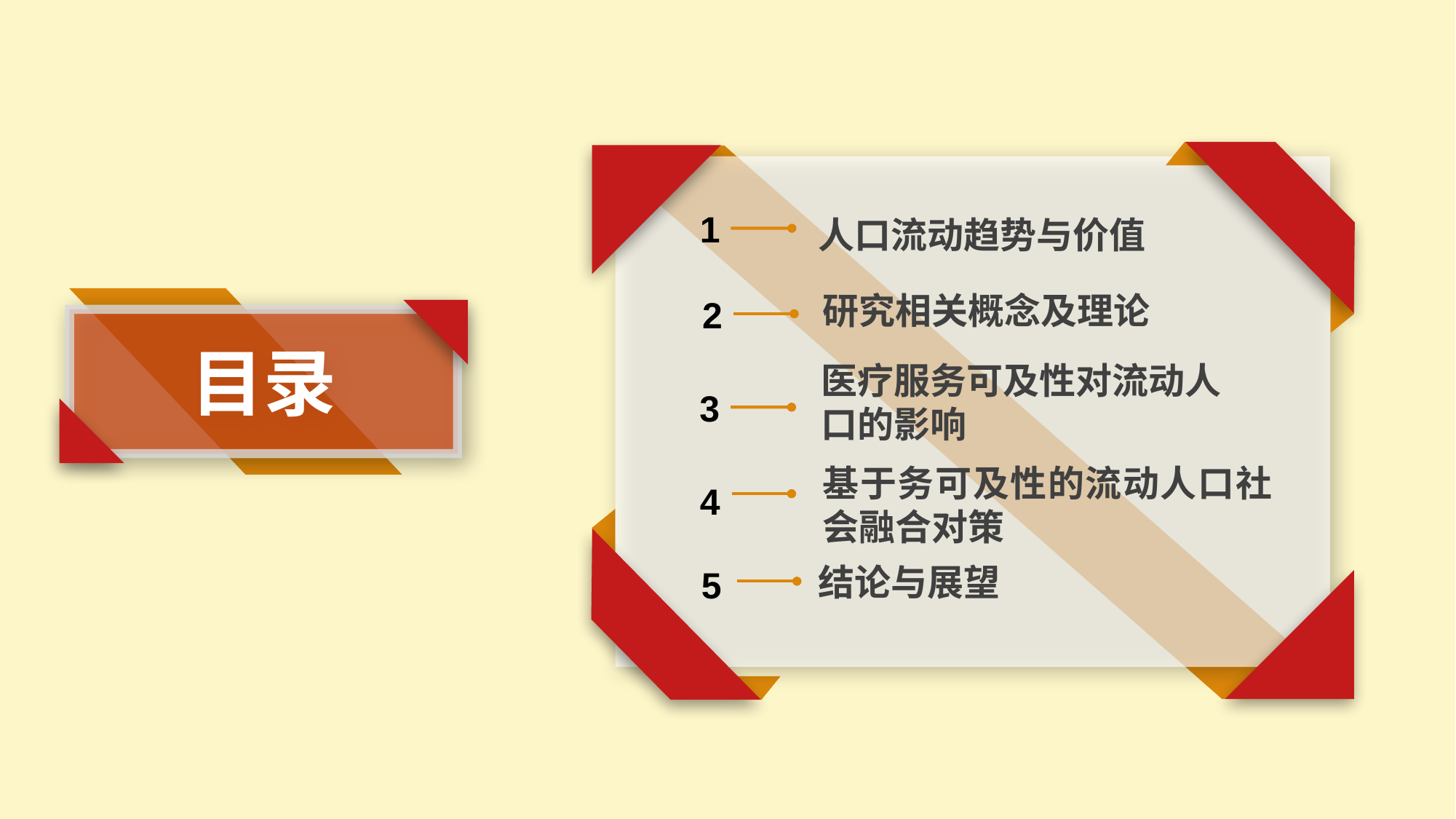

人口流动趋势与价值
1

研究相关概念及理论
2

目录
医疗服务可及性对流动人口的影响
3

基于务可及性的流动人口社会融合对策
4
结论与展望

5